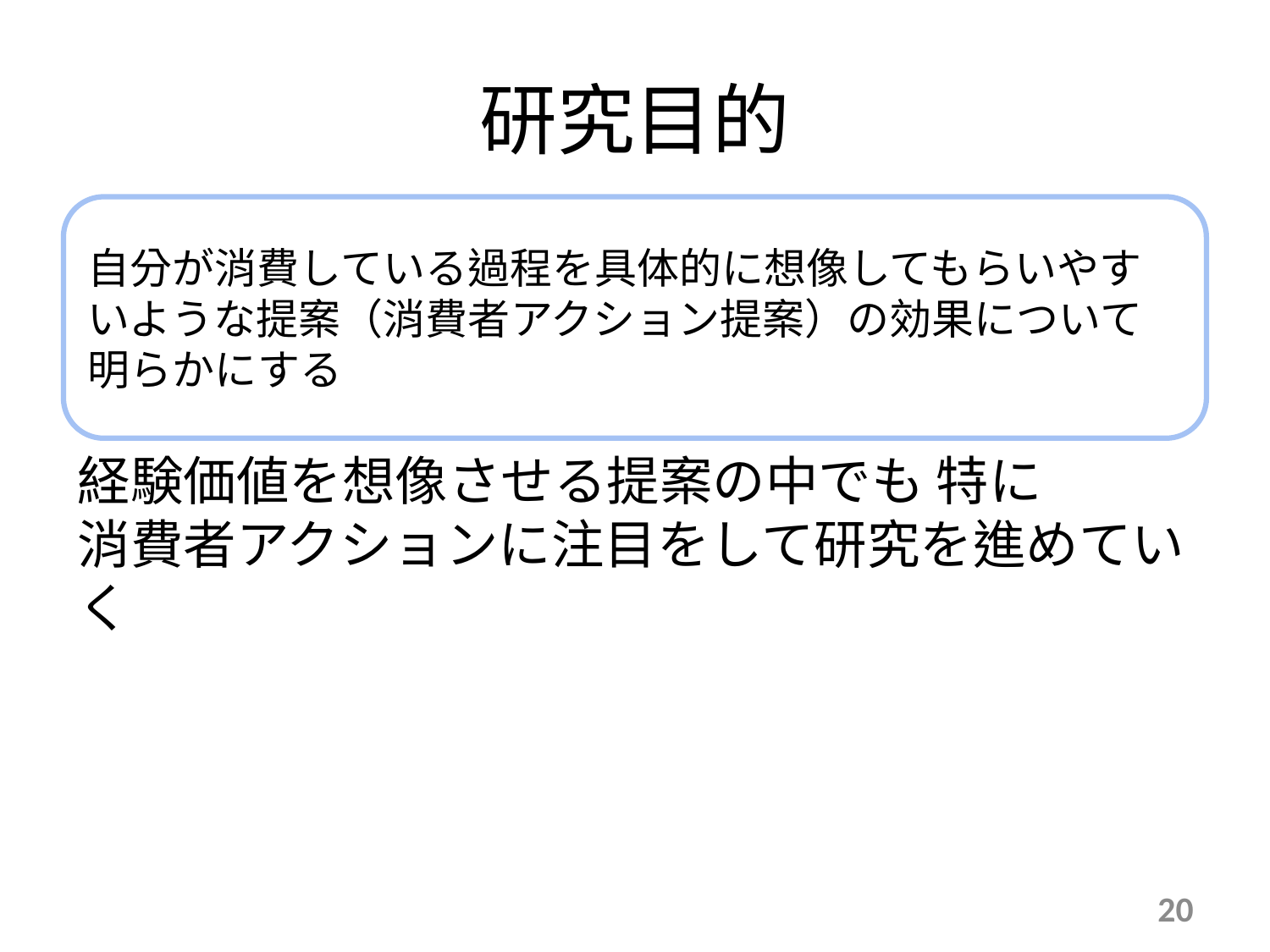

研究目的
自分が消費している過程を具体的に想像してもらいやすいような提案（消費者アクション提案）の効果について明らかにする
経験価値を想像させる提案の中でも 特に
消費者アクションに注目をして研究を進めていく

20